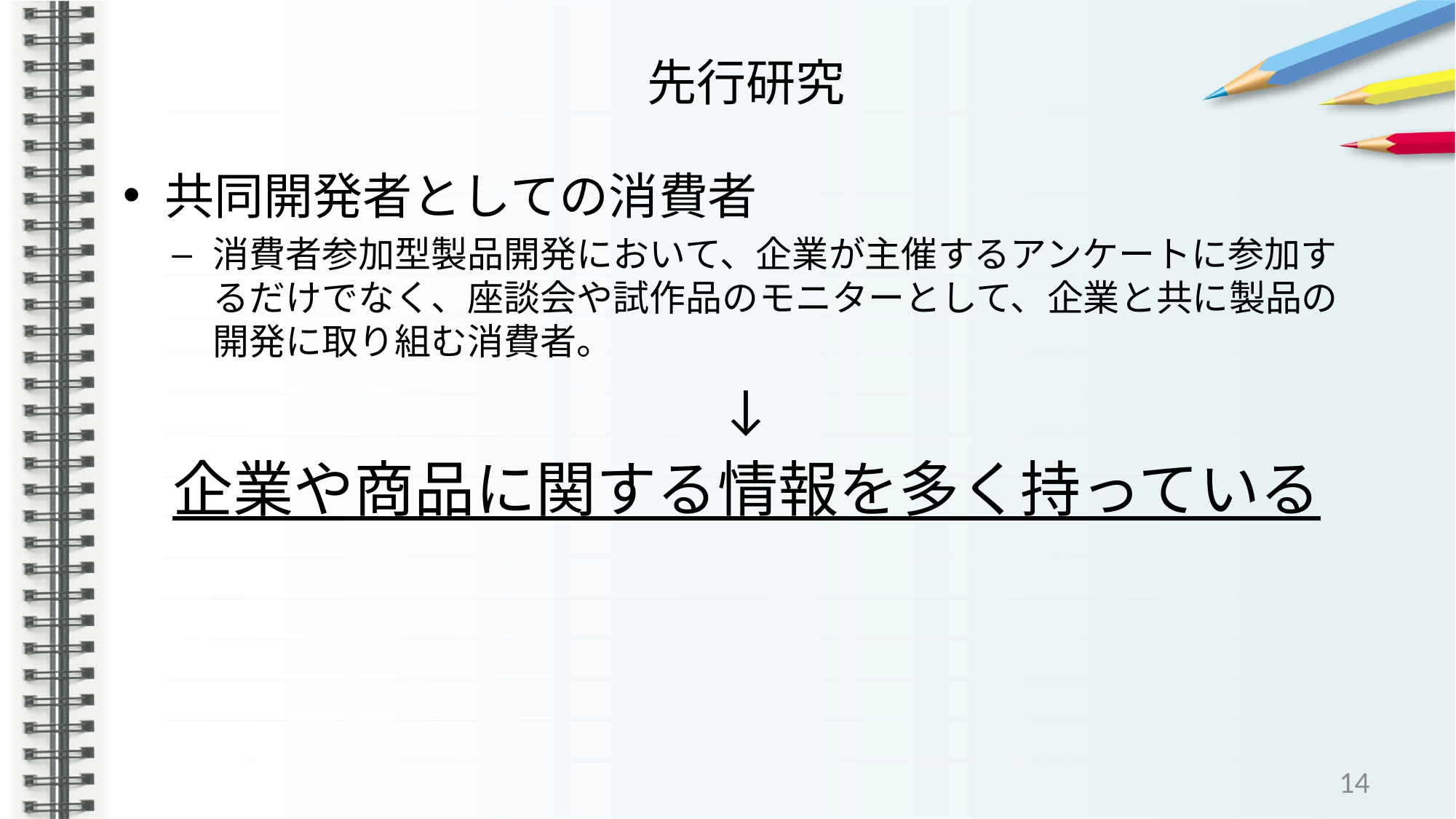

# 先行研究
共同開発者としての消費者
消費者参加型製品開発において、企業が主催するアンケートに参加するだけでなく、座談会や試作品のモニターとして、企業と共に製品の開発に取り組む消費者。
↓
企業や商品に関する情報を多く持っている

14